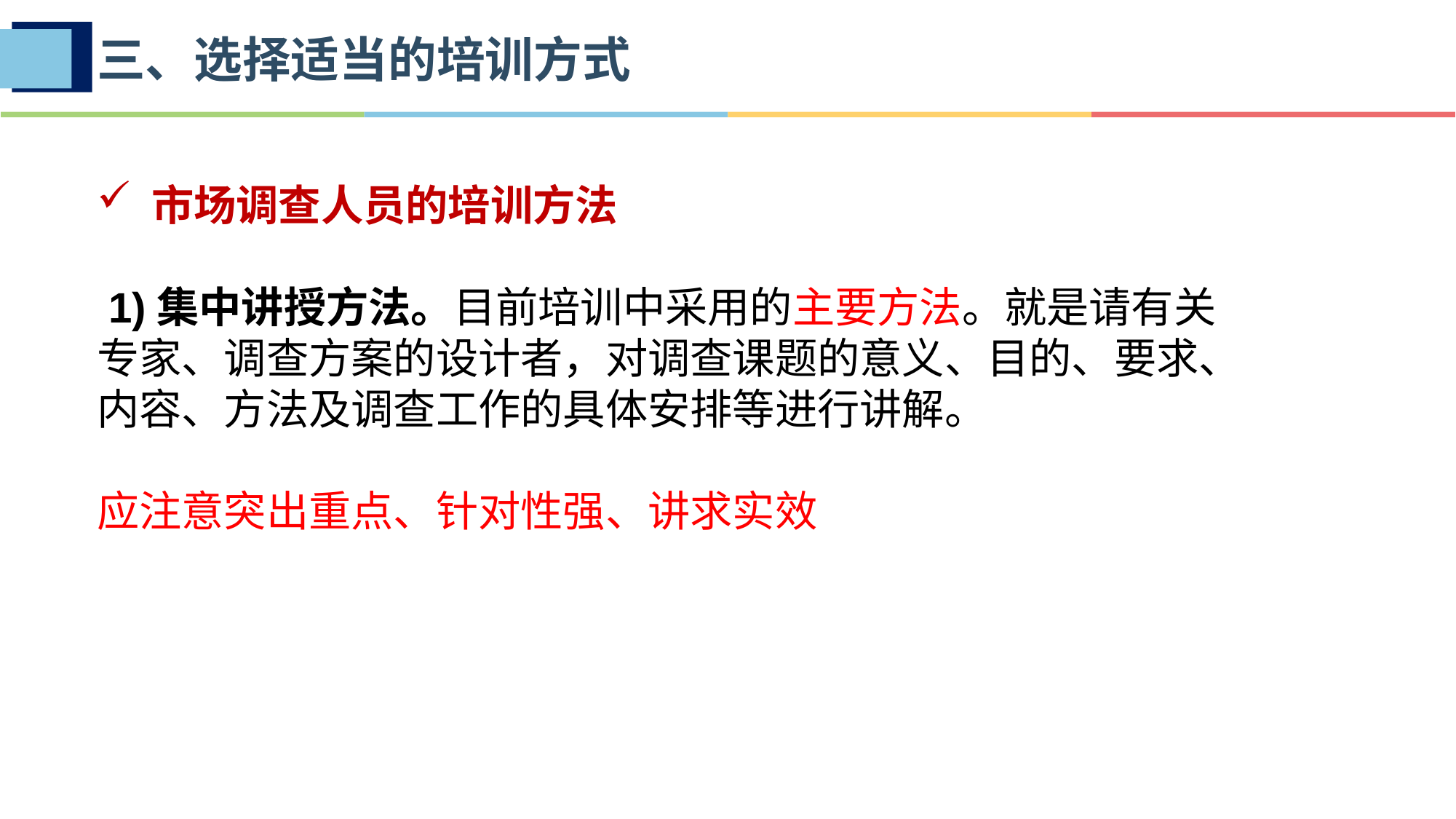

三、选择适当的培训方式

市场调查人员的培训方法

 1)集中讲授方法。目前培训中采用的主要方法。就是请有关专家、调查方案的设计者，对调查课题的意义、目的、要求、内容、方法及调查工作的具体安排等进行讲解。

应注意突出重点、针对性强、讲求实效